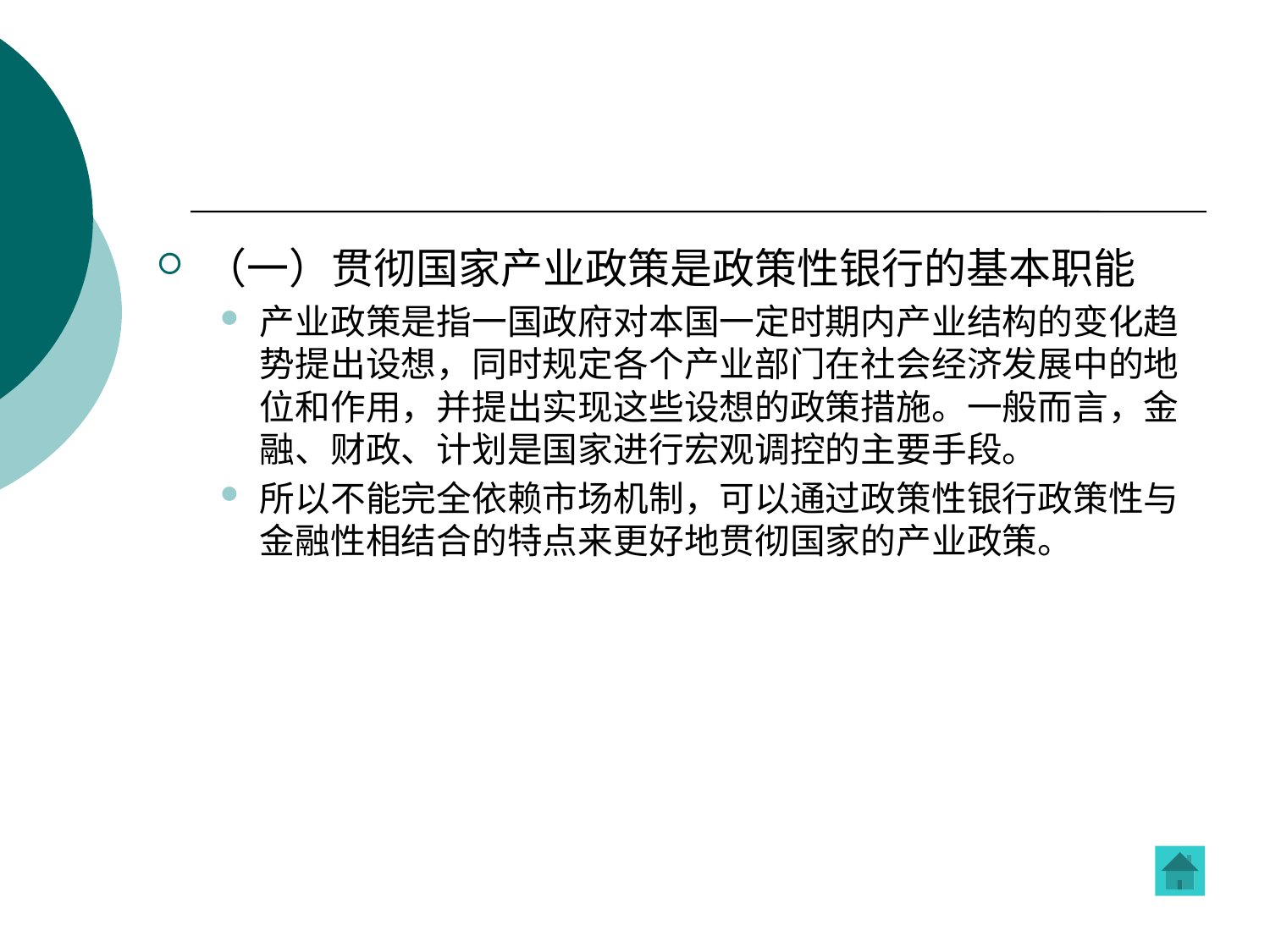

#
（一）贯彻国家产业政策是政策性银行的基本职能
产业政策是指一国政府对本国一定时期内产业结构的变化趋势提出设想，同时规定各个产业部门在社会经济发展中的地位和作用，并提出实现这些设想的政策措施。一般而言，金融、财政、计划是国家进行宏观调控的主要手段。
所以不能完全依赖市场机制，可以通过政策性银行政策性与金融性相结合的特点来更好地贯彻国家的产业政策。